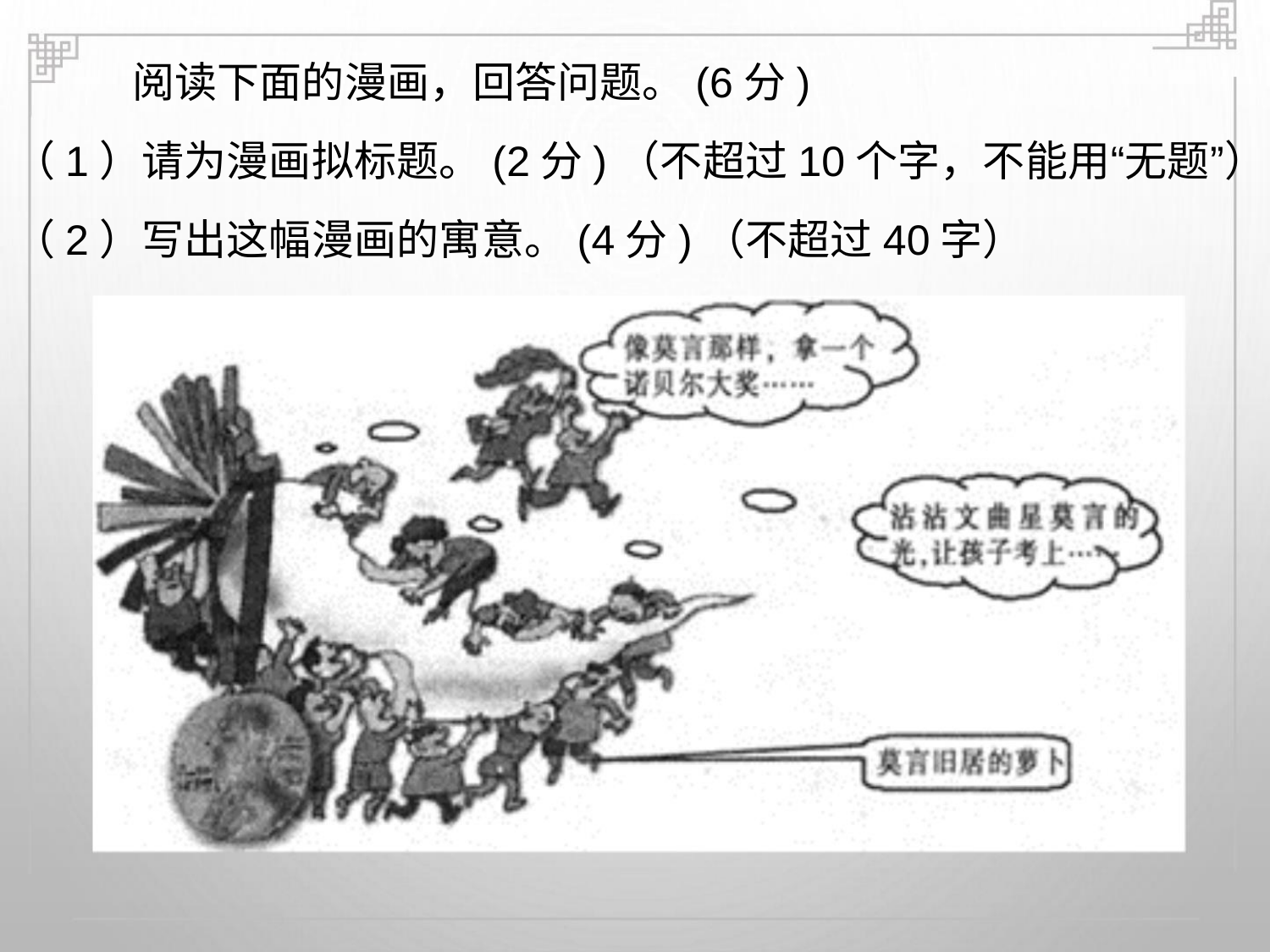

阅读下面的漫画，回答问题。(6分)
（1）请为漫画拟标题。(2分)（不超过10个字，不能用“无题”）
（2）写出这幅漫画的寓意。(4分)（不超过40字）